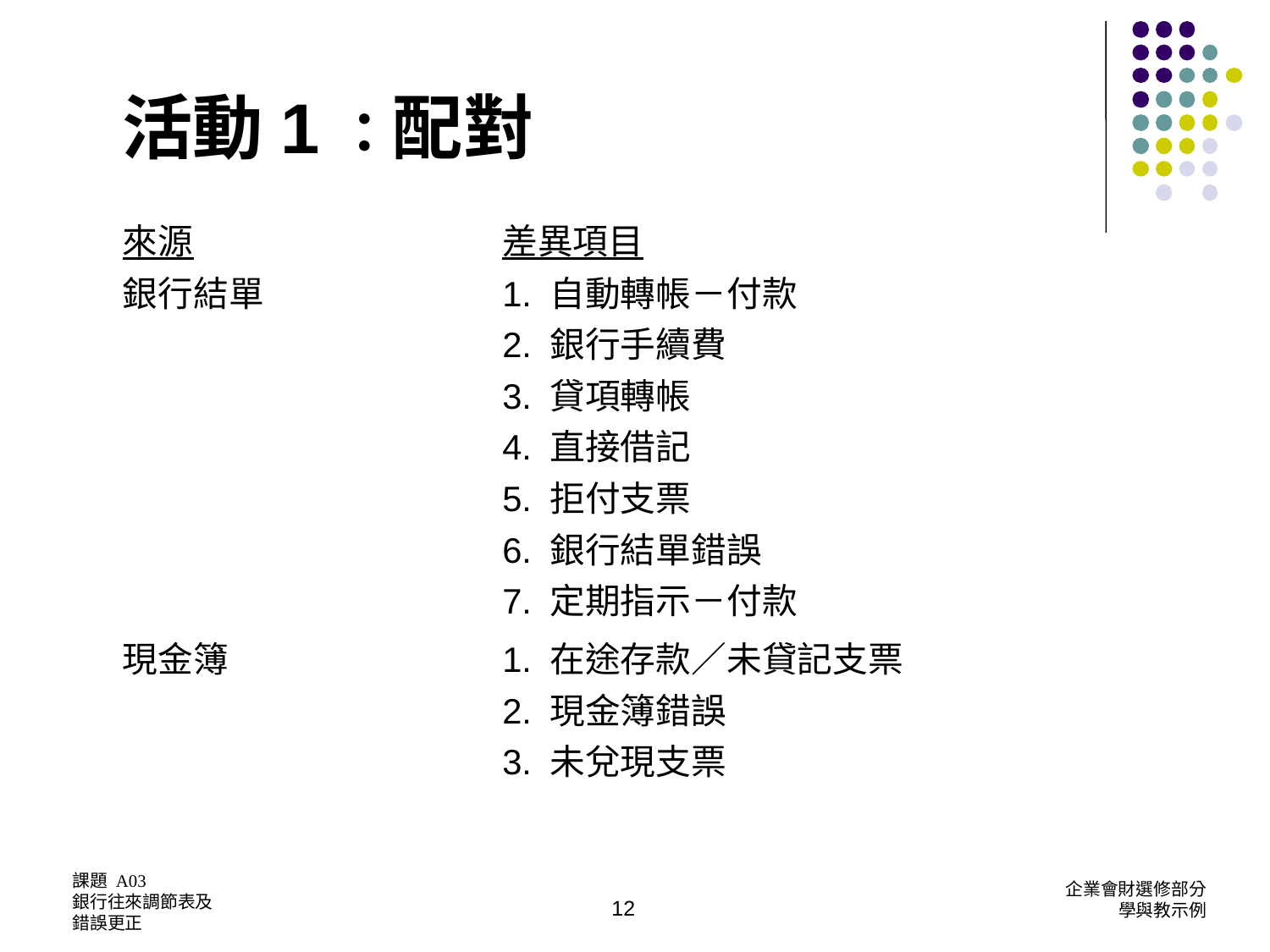

活動1：配對
| 來源 | 差異項目 |
| --- | --- |
| 銀行結單 | 自動轉帳－付款 銀行手續費 貸項轉帳 直接借記 拒付支票 銀行結單錯誤 定期指示－付款 |
| 現金簿 | 在途存款／未貸記支票 現金簿錯誤 未兌現支票 |

12